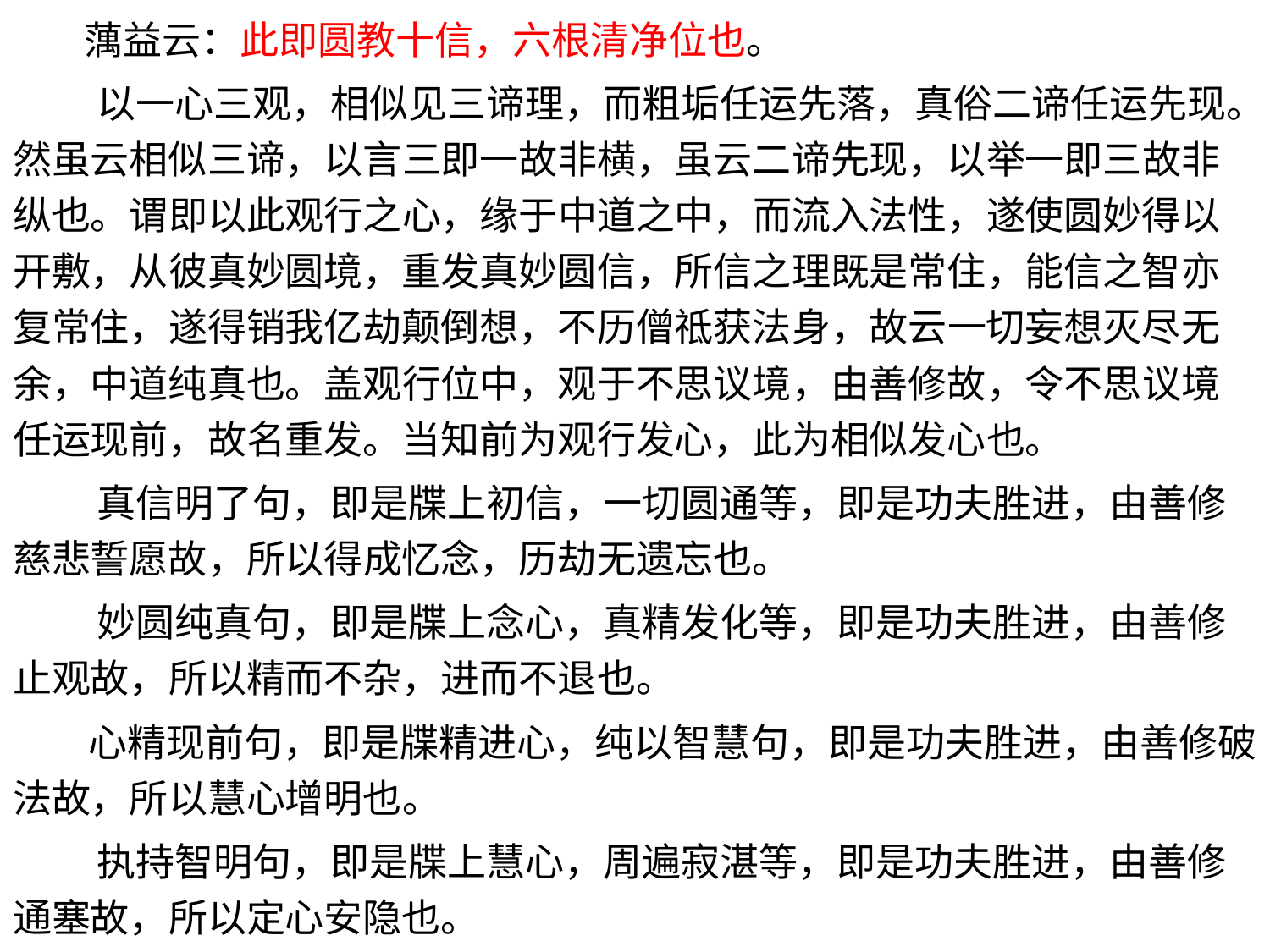

蕅益云：此即圆教十信，六根清净位也。
         以一心三观，相似见三谛理，而粗垢任运先落，真俗二谛任运先现。然虽云相似三谛，以言三即一故非横，虽云二谛先现，以举一即三故非纵也。谓即以此观行之心，缘于中道之中，而流入法性，遂使圆妙得以开敷，从彼真妙圆境，重发真妙圆信，所信之理既是常住，能信之智亦复常住，遂得销我亿劫颠倒想，不历僧祗获法身，故云一切妄想灭尽无余，中道纯真也。盖观行位中，观于不思议境，由善修故，令不思议境任运现前，故名重发。当知前为观行发心，此为相似发心也。
         真信明了句，即是牒上初信，一切圆通等，即是功夫胜进，由善修慈悲誓愿故，所以得成忆念，历劫无遗忘也。
         妙圆纯真句，即是牒上念心，真精发化等，即是功夫胜进，由善修止观故，所以精而不杂，进而不退也。
        心精现前句，即是牒精进心，纯以智慧句，即是功夫胜进，由善修破法故，所以慧心增明也。
         执持智明句，即是牒上慧心，周遍寂湛等，即是功夫胜进，由善修通塞故，所以定心安隐也。